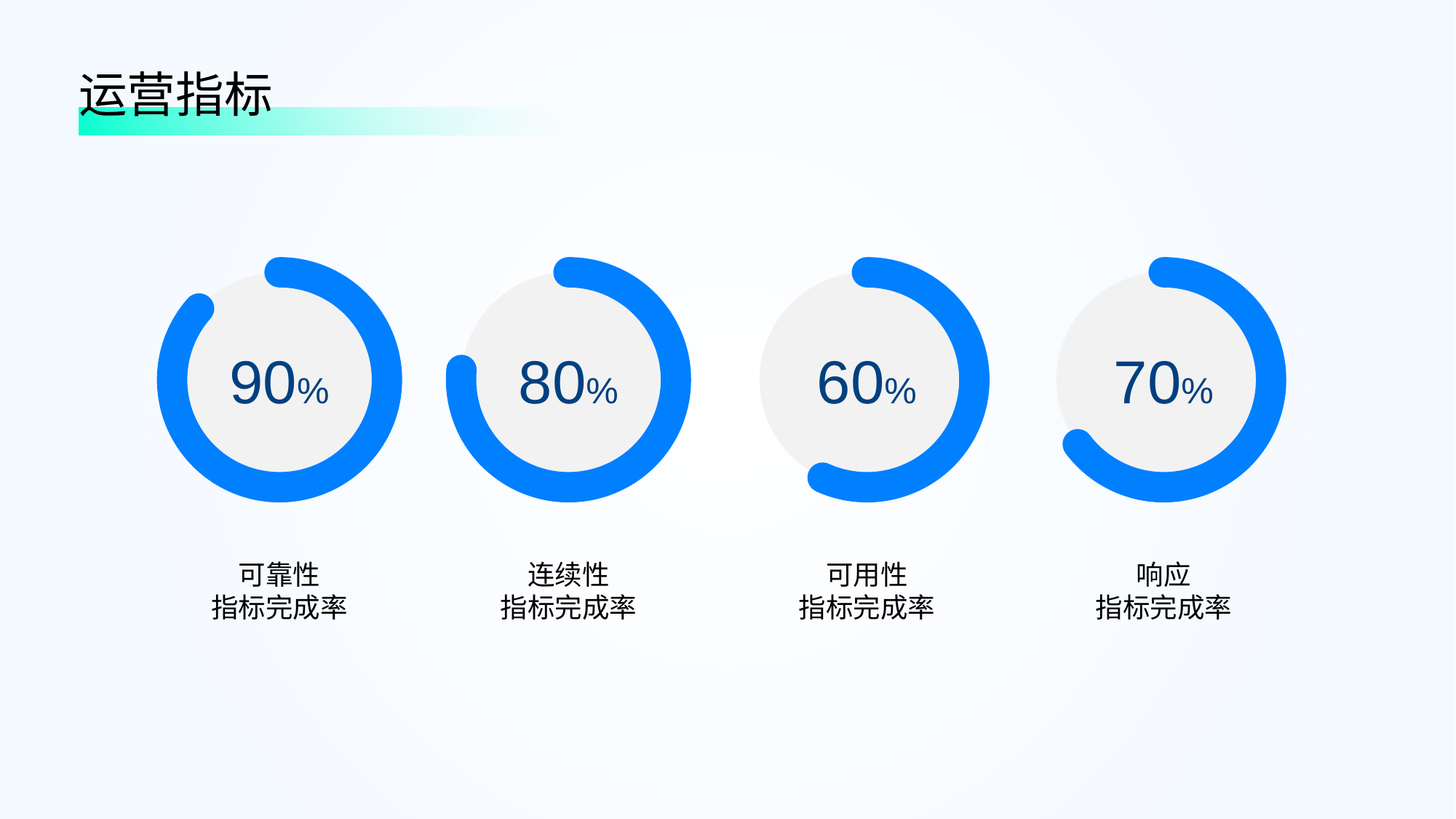

运营指标

90%
80%
60%
70%
可靠性
指标完成率
连续性
指标完成率
可用性
指标完成率
响应
指标完成率